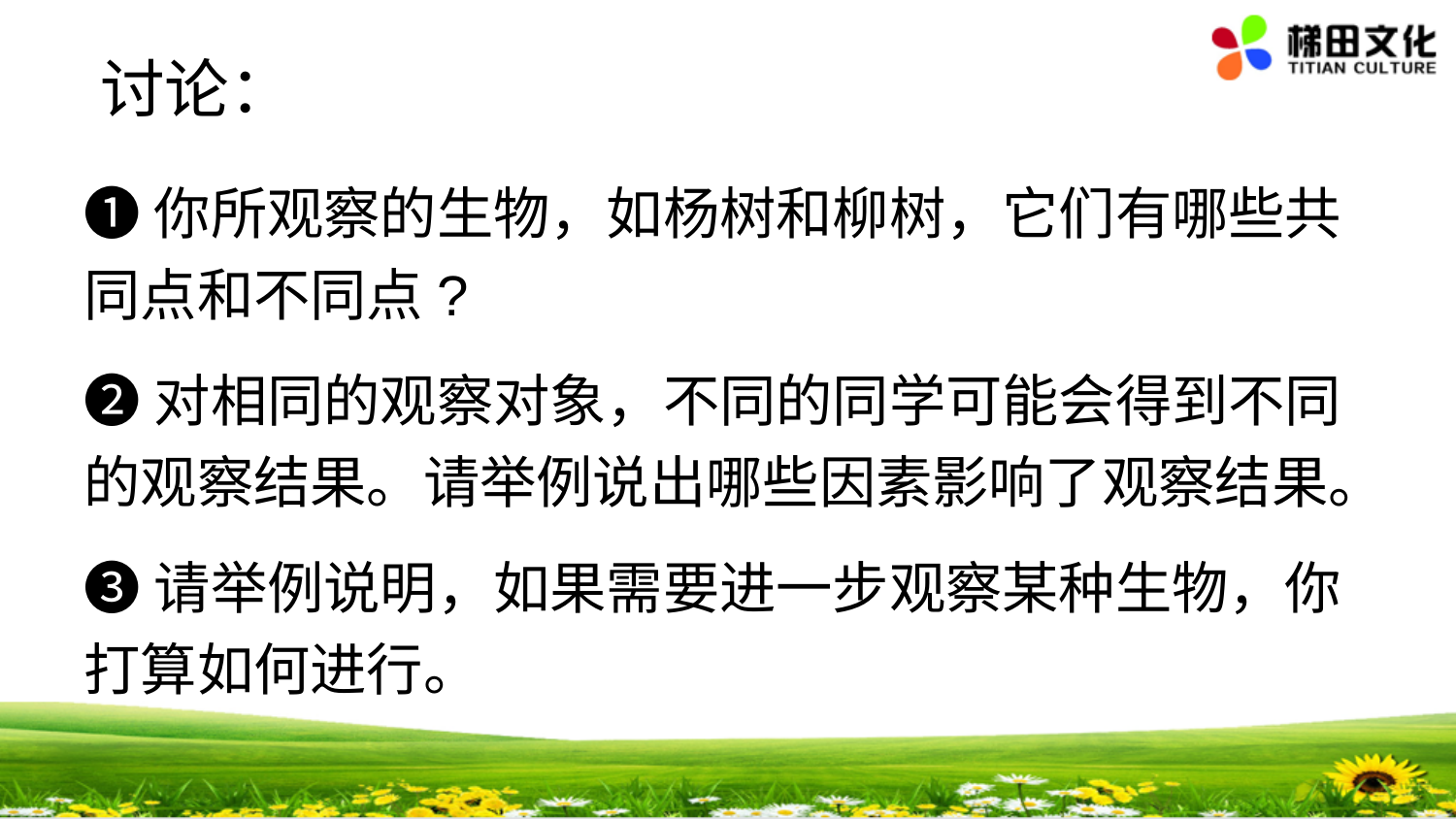

讨论：
➊你所观察的生物，如杨树和柳树，它们有哪些共同点和不同点?
❷对相同的观察对象，不同的同学可能会得到不同的观察结果。请举例说出哪些因素影响了观察结果。
❸请举例说明，如果需要进一步观察某种生物，你打算如何进行。